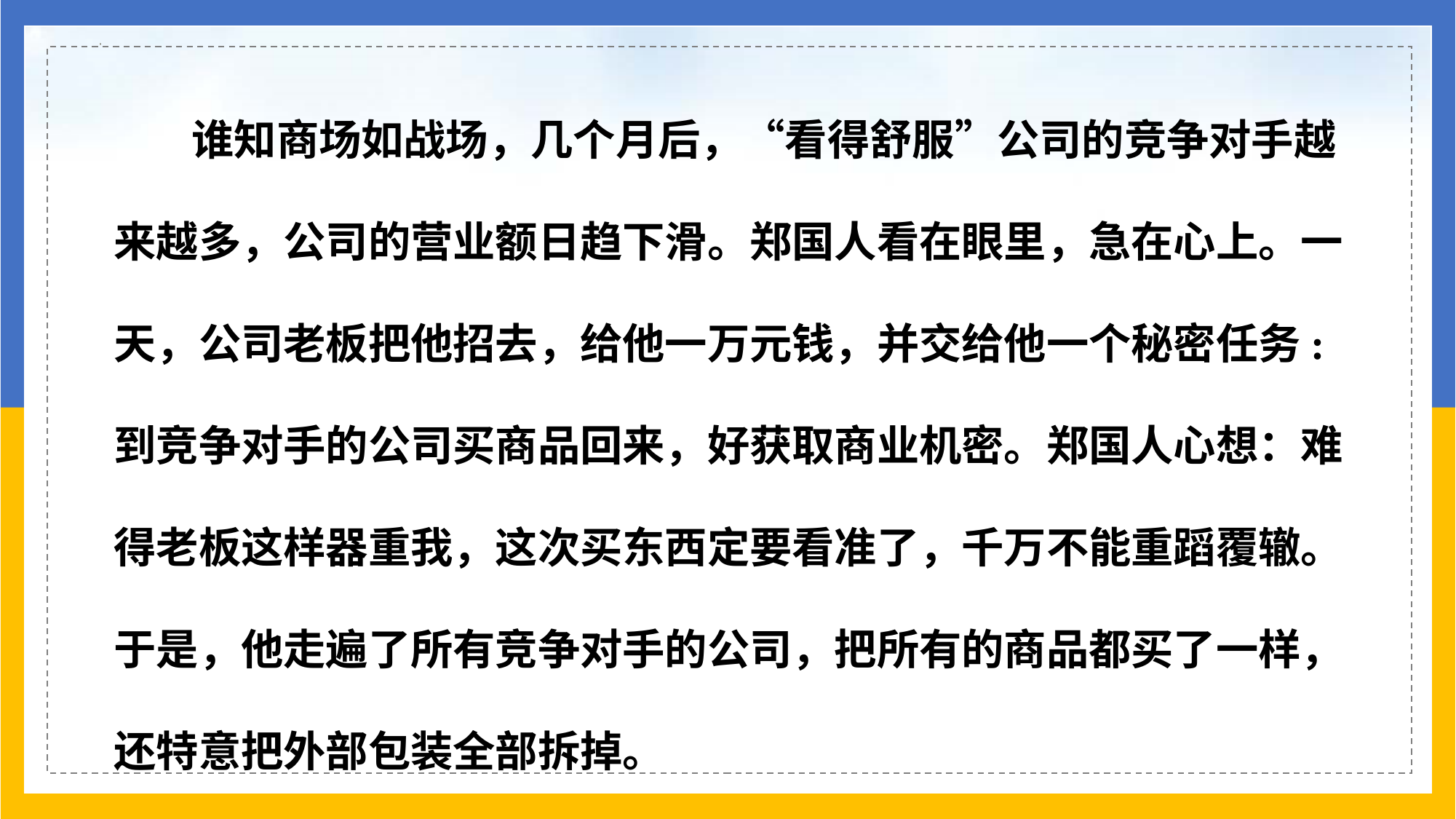

谁知商场如战场，几个月后，“看得舒服”公司的竞争对手越来越多，公司的营业额日趋下滑。郑国人看在眼里，急在心上。一天，公司老板把他招去，给他一万元钱，并交给他一个秘密任务:到竞争对手的公司买商品回来，好获取商业机密。郑国人心想：难得老板这样器重我，这次买东西定要看准了，千万不能重蹈覆辙。于是，他走遍了所有竞争对手的公司，把所有的商品都买了一样，还特意把外部包装全部拆掉。